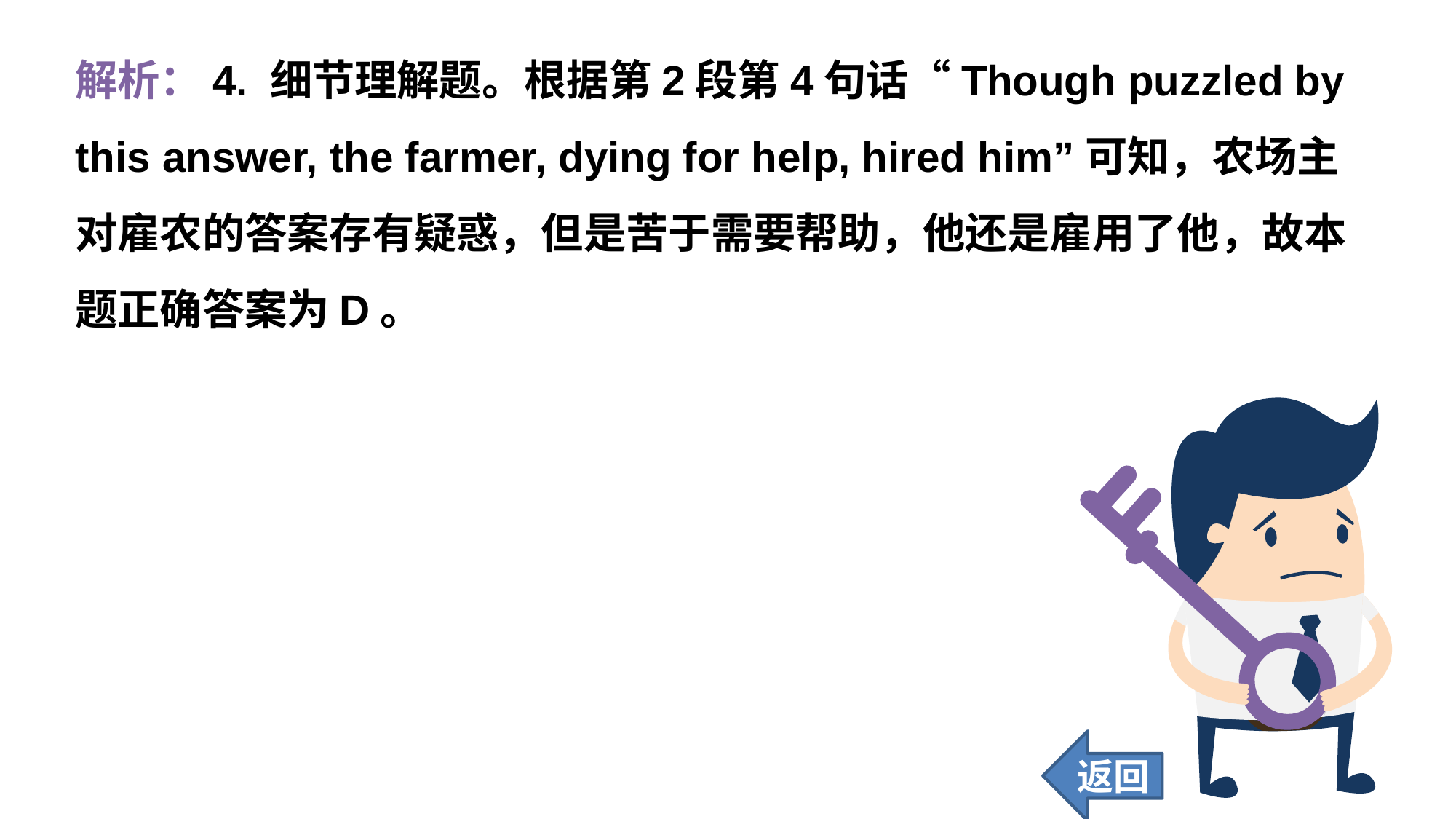

解析：4. 细节理解题。根据第2段第4句话“Though puzzled by this answer, the farmer, dying for help, hired him”可知，农场主对雇农的答案存有疑惑，但是苦于需要帮助，他还是雇用了他，故本题正确答案为D。

返回
272